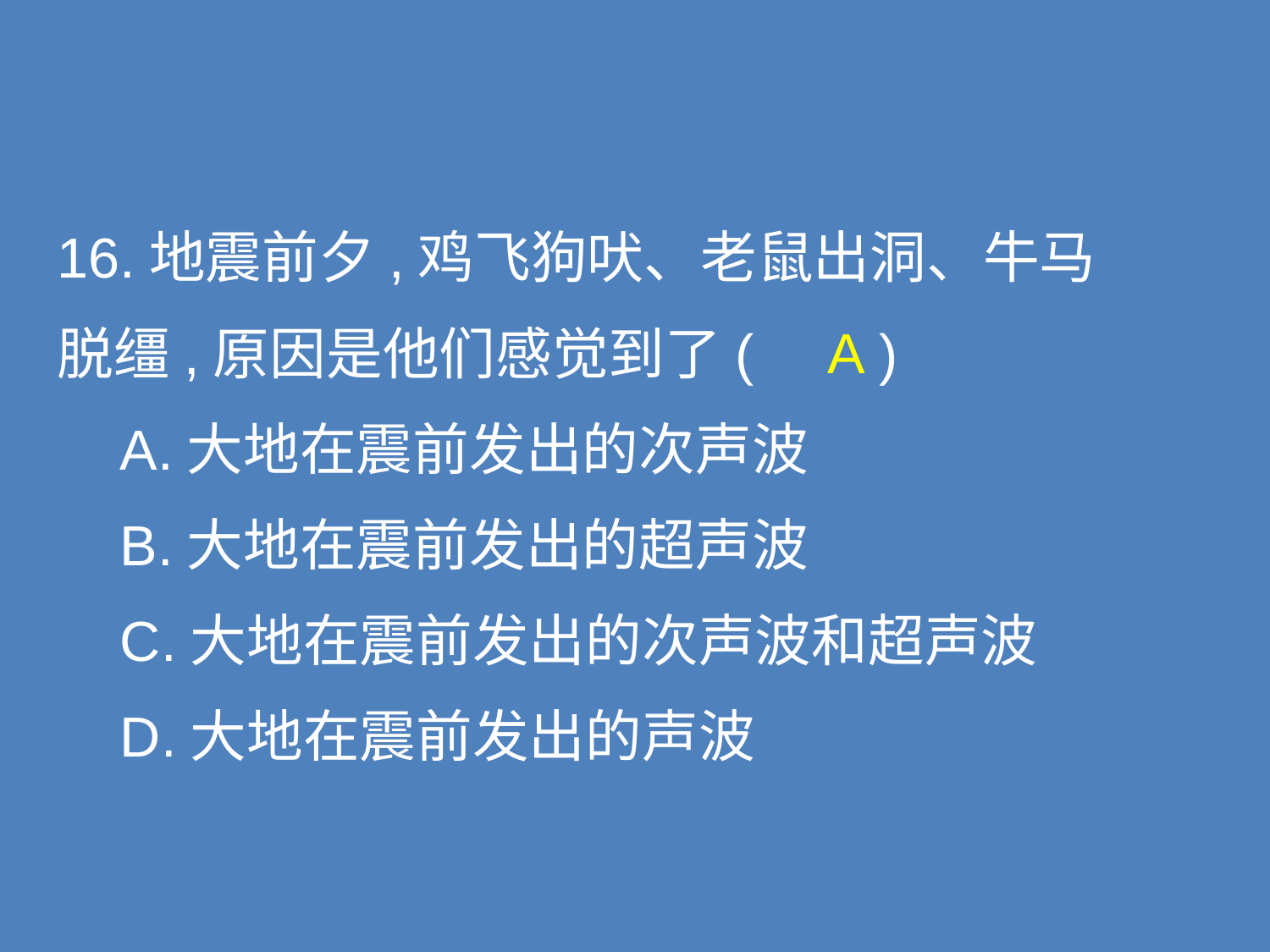

16.地震前夕,鸡飞狗吠、老鼠出洞、牛马
脱缰,原因是他们感觉到了(        )
    A.大地在震前发出的次声波
    B.大地在震前发出的超声波
    C.大地在震前发出的次声波和超声波
    D.大地在震前发出的声波
A